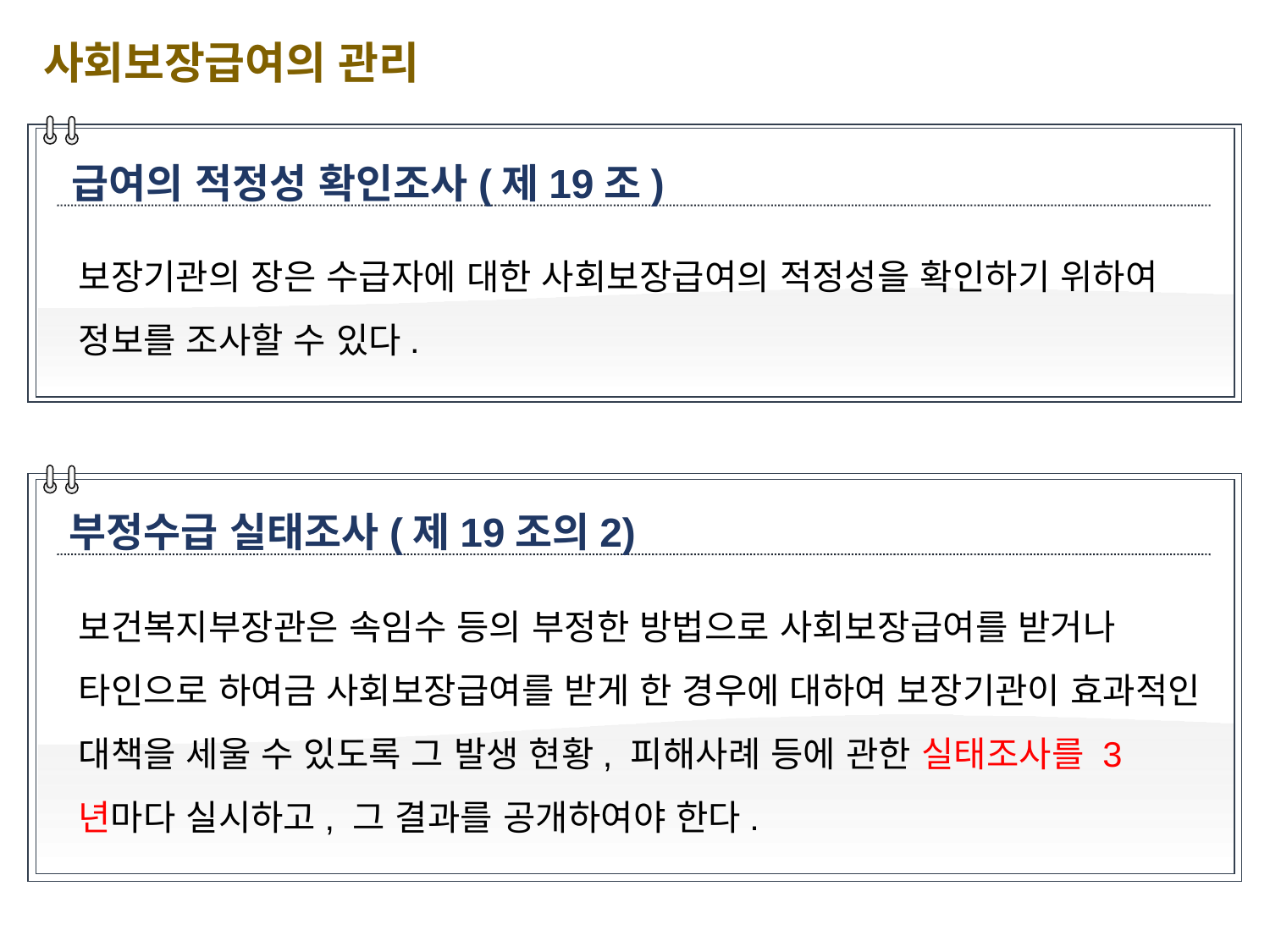

사회보장급여의 관리

급여의 적정성 확인조사(제19조)

보장기관의 장은 수급자에 대한 사회보장급여의 적정성을 확인하기 위하여 정보를 조사할 수 있다.

부정수급 실태조사(제19조의2)

보건복지부장관은 속임수 등의 부정한 방법으로 사회보장급여를 받거나 타인으로 하여금 사회보장급여를 받게 한 경우에 대하여 보장기관이 효과적인 대책을 세울 수 있도록 그 발생 현황, 피해사례 등에 관한 실태조사를 3년마다 실시하고, 그 결과를 공개하여야 한다.